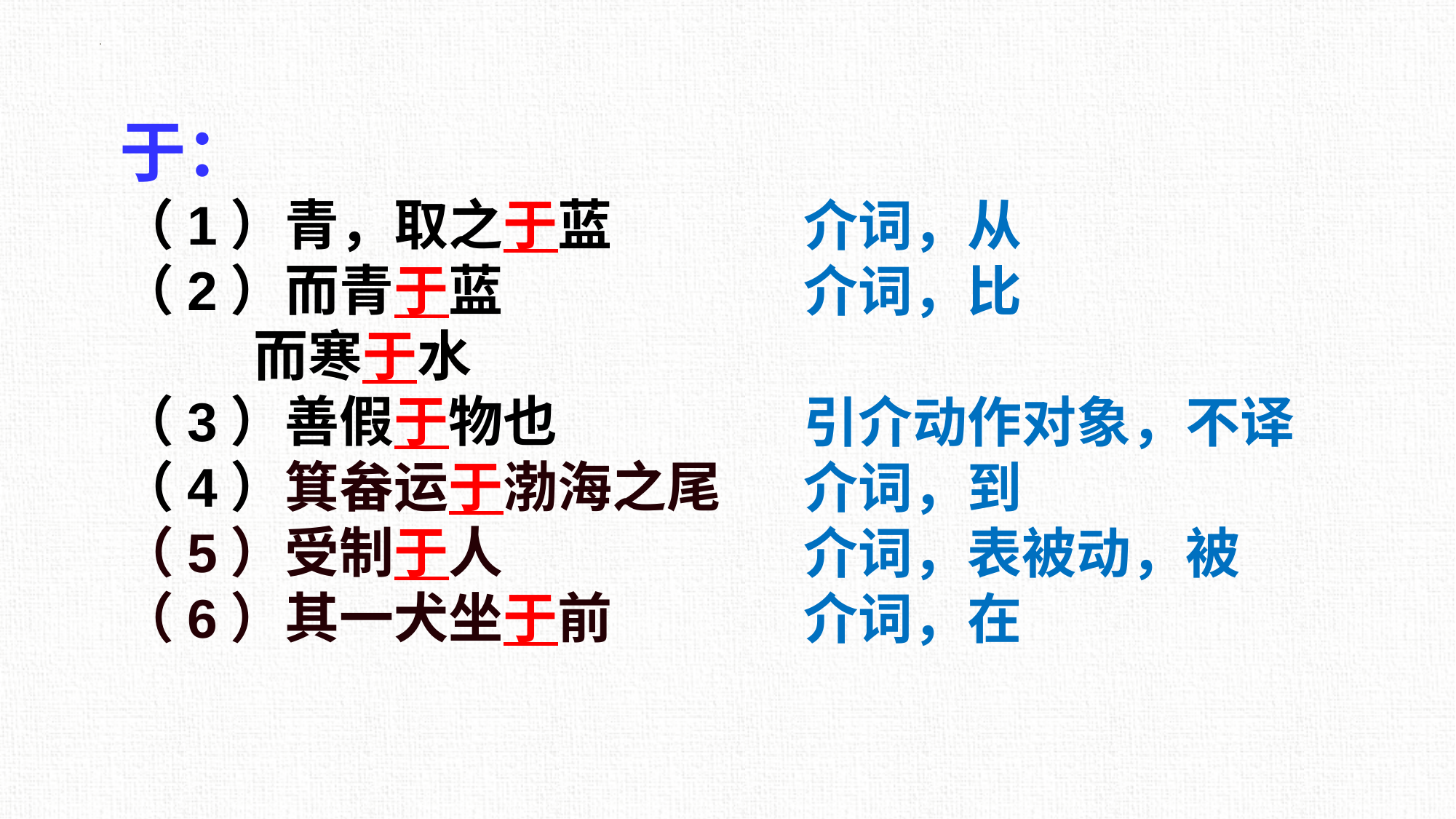

于：
（1）青，取之于蓝
（2）而青于蓝
　　  而寒于水
（3）善假于物也
（4）箕畚运于渤海之尾
（5）受制于人
（6）其一犬坐于前
介词，从
介词，比

引介动作对象，不译
介词，到
介词，表被动，被
介词，在